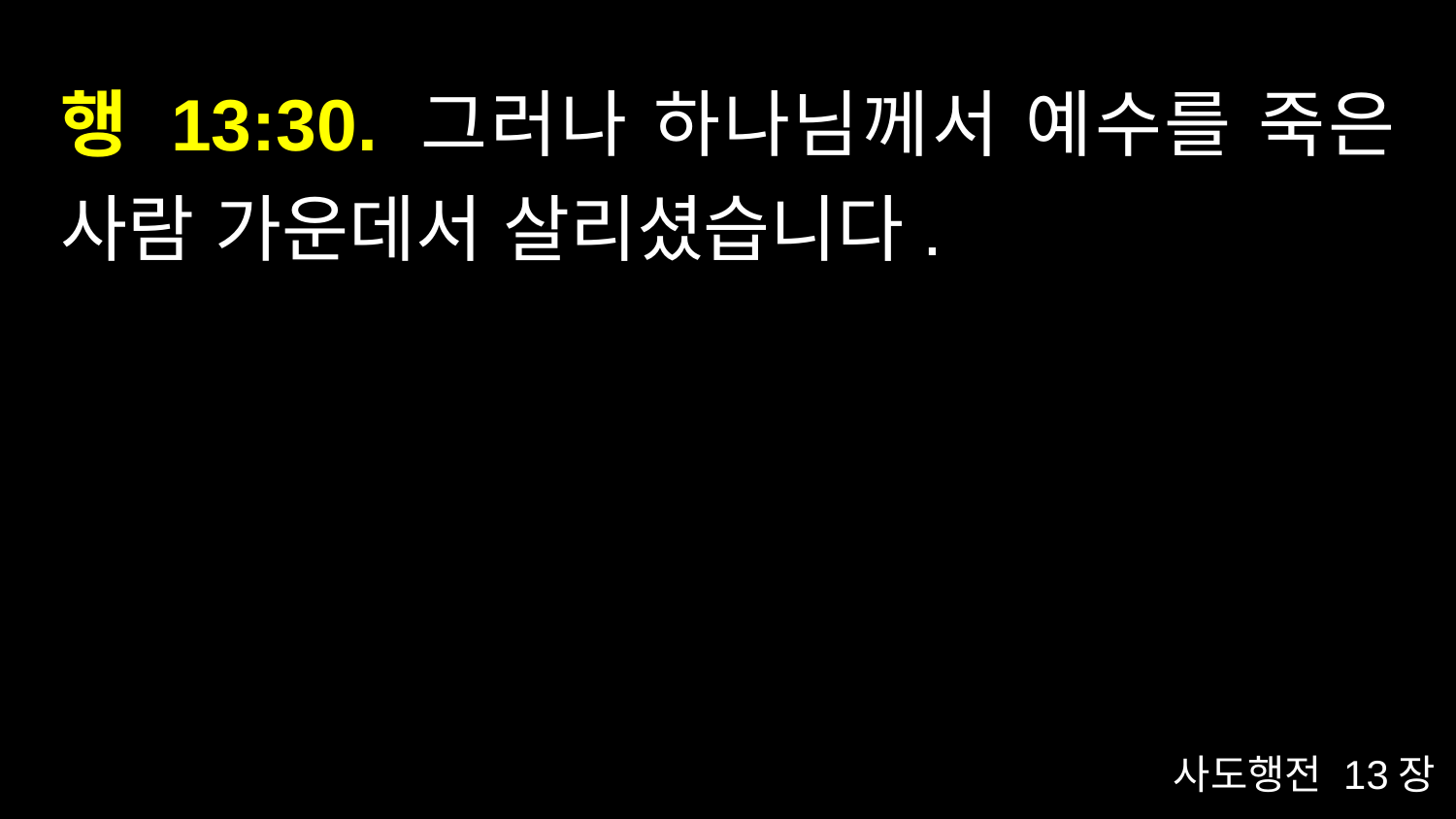

# 행 13:30. 그러나 하나님께서 예수를 죽은 사람 가운데서 살리셨습니다.
사도행전 13장